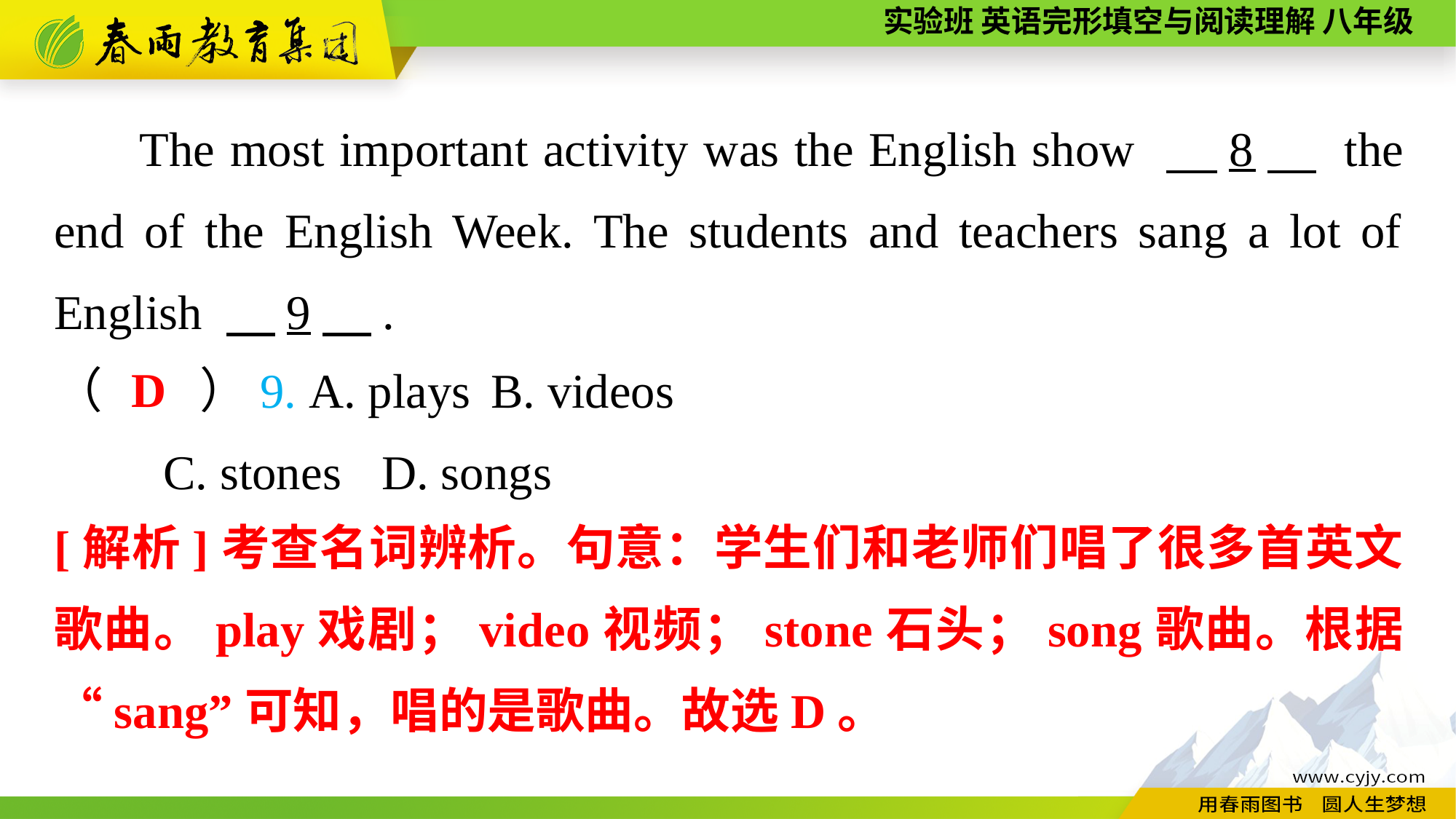

The most important activity was the English show 　8　 the end of the English Week. The students and teachers sang a lot of English 　9　.
D
（　　）9. A. plays	B. videos
	C. stones	D. songs
[解析]考查名词辨析。句意：学生们和老师们唱了很多首英文歌曲。play戏剧；video视频；stone石头；song歌曲。根据“sang”可知，唱的是歌曲。故选D。